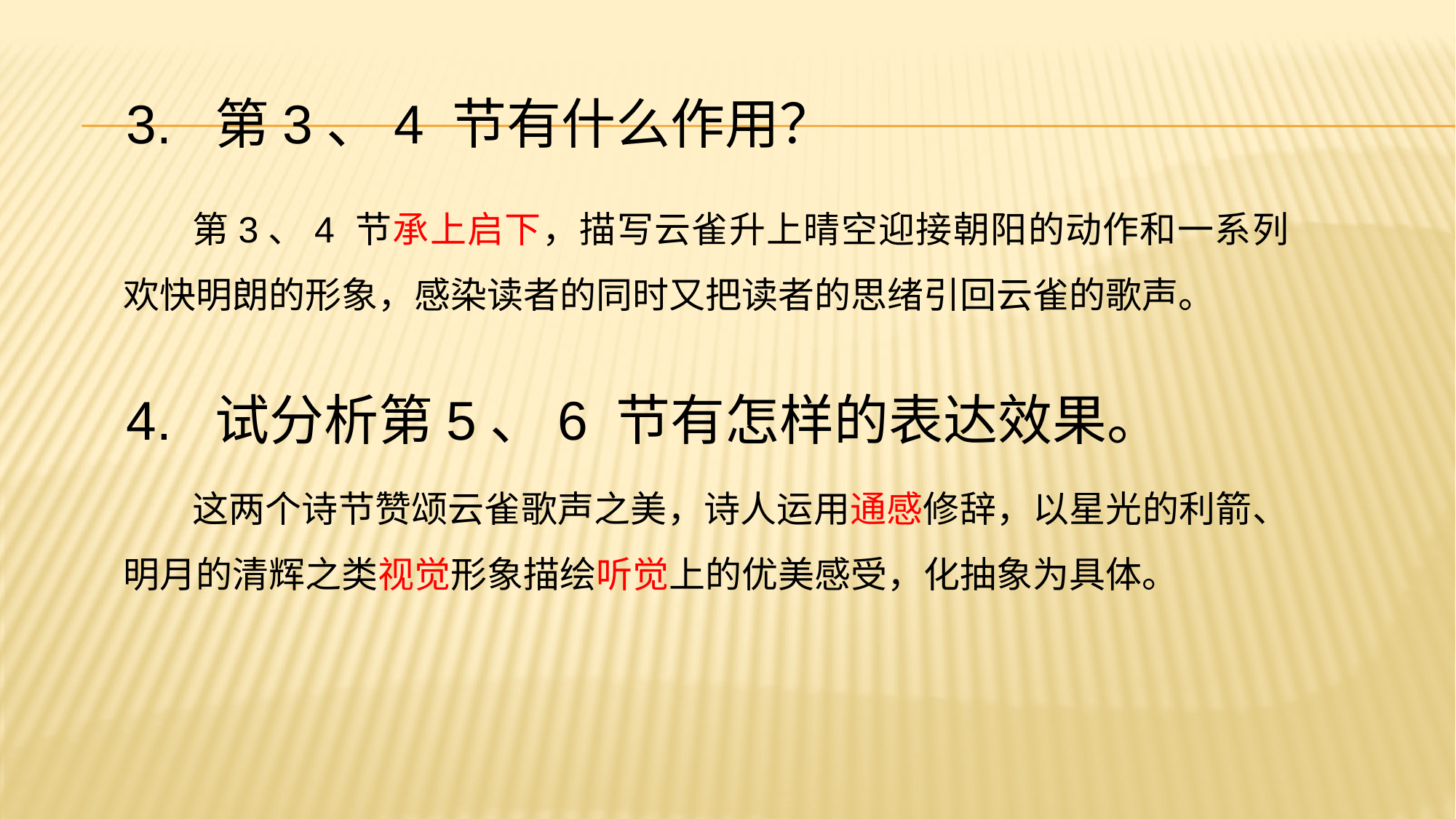

3.  第3、4 节有什么作用？
第3、4 节承上启下，描写云雀升上晴空迎接朝阳的动作和一系列欢快明朗的形象，感染读者的同时又把读者的思绪引回云雀的歌声。
4.  试分析第5、6 节有怎样的表达效果。
这两个诗节赞颂云雀歌声之美，诗人运用通感修辞，以星光的利箭、明月的清辉之类视觉形象描绘听觉上的优美感受，化抽象为具体。